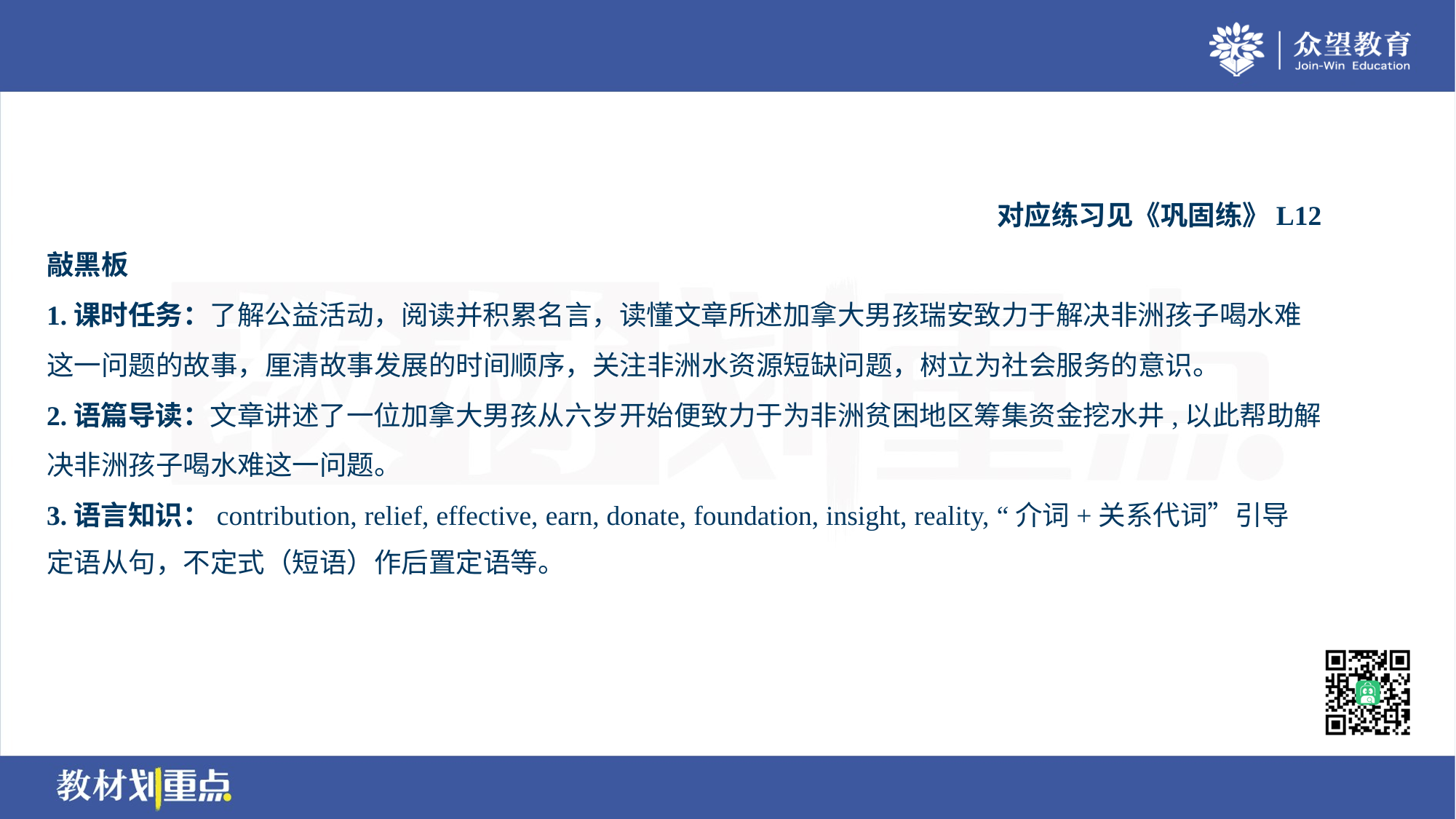

对应练习见《巩固练》L12
敲黑板
1.课时任务：了解公益活动，阅读并积累名言，读懂文章所述加拿大男孩瑞安致力于解决非洲孩子喝水难
这一问题的故事，厘清故事发展的时间顺序，关注非洲水资源短缺问题，树立为社会服务的意识。
2.语篇导读：文章讲述了一位加拿大男孩从六岁开始便致力于为非洲贫困地区筹集资金挖水井,以此帮助解
决非洲孩子喝水难这一问题。
3.语言知识：contribution, relief, effective, earn, donate, foundation, insight, reality, “介词+关系代词”引导
定语从句，不定式（短语）作后置定语等。